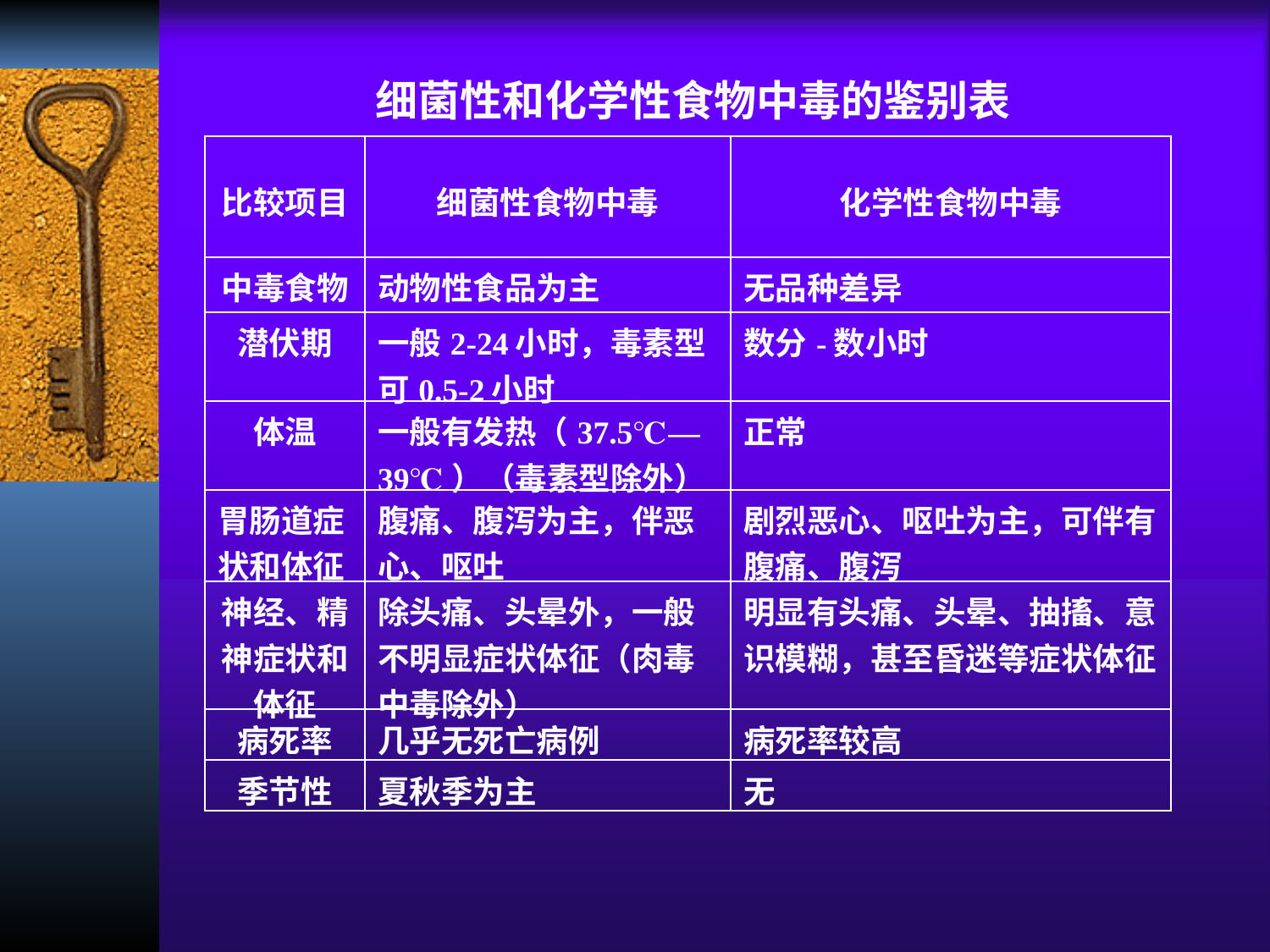

细菌性和化学性食物中毒的鉴别表
| 比较项目 | 细菌性食物中毒 | 化学性食物中毒 |
| --- | --- | --- |
| 中毒食物 | 动物性食品为主 | 无品种差异 |
| 潜伏期 | 一般2-24小时，毒素型可0.5-2小时 | 数分-数小时 |
| 体温 | 一般有发热（37.5℃—39℃）（毒素型除外） | 正常 |
| 胃肠道症状和体征 | 腹痛、腹泻为主，伴恶心、呕吐 | 剧烈恶心、呕吐为主，可伴有腹痛、腹泻 |
| 神经、精神症状和体征 | 除头痛、头晕外，一般不明显症状体征（肉毒中毒除外） | 明显有头痛、头晕、抽搐、意识模糊，甚至昏迷等症状体征 |
| 病死率 | 几乎无死亡病例 | 病死率较高 |
| 季节性 | 夏秋季为主 | 无 |